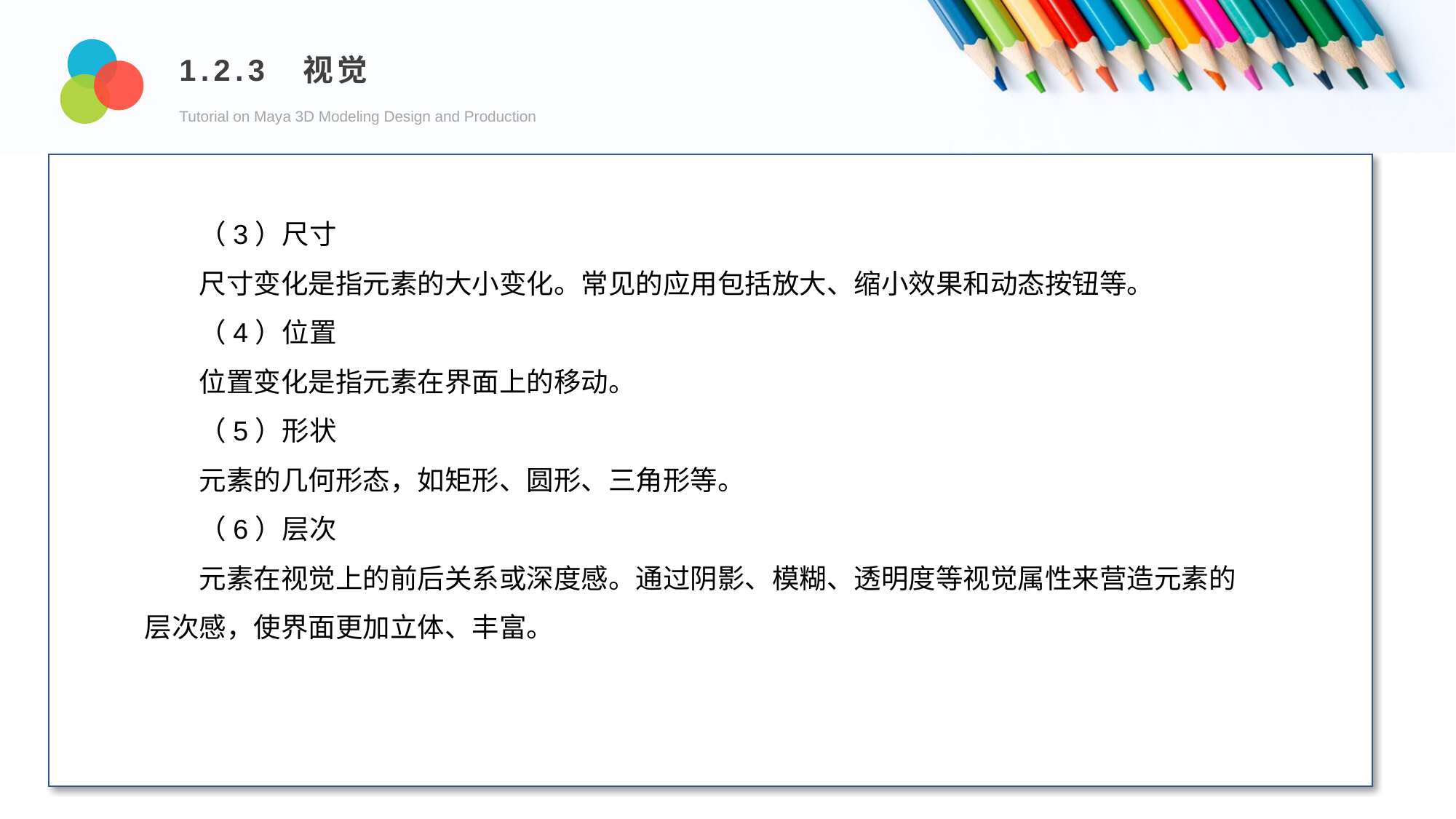

1.2.3  视觉
Tutorial on Maya 3D Modeling Design and Production
Design and Production
（3）尺寸
尺寸变化是指元素的大小变化。常见的应用包括放大、缩小效果和动态按钮等。
（4）位置
位置变化是指元素在界面上的移动。
（5）形状
元素的几何形态，如矩形、圆形、三角形等。
（6）层次
元素在视觉上的前后关系或深度感。通过阴影、模糊、透明度等视觉属性来营造元素的层次感，使界面更加立体、丰富。